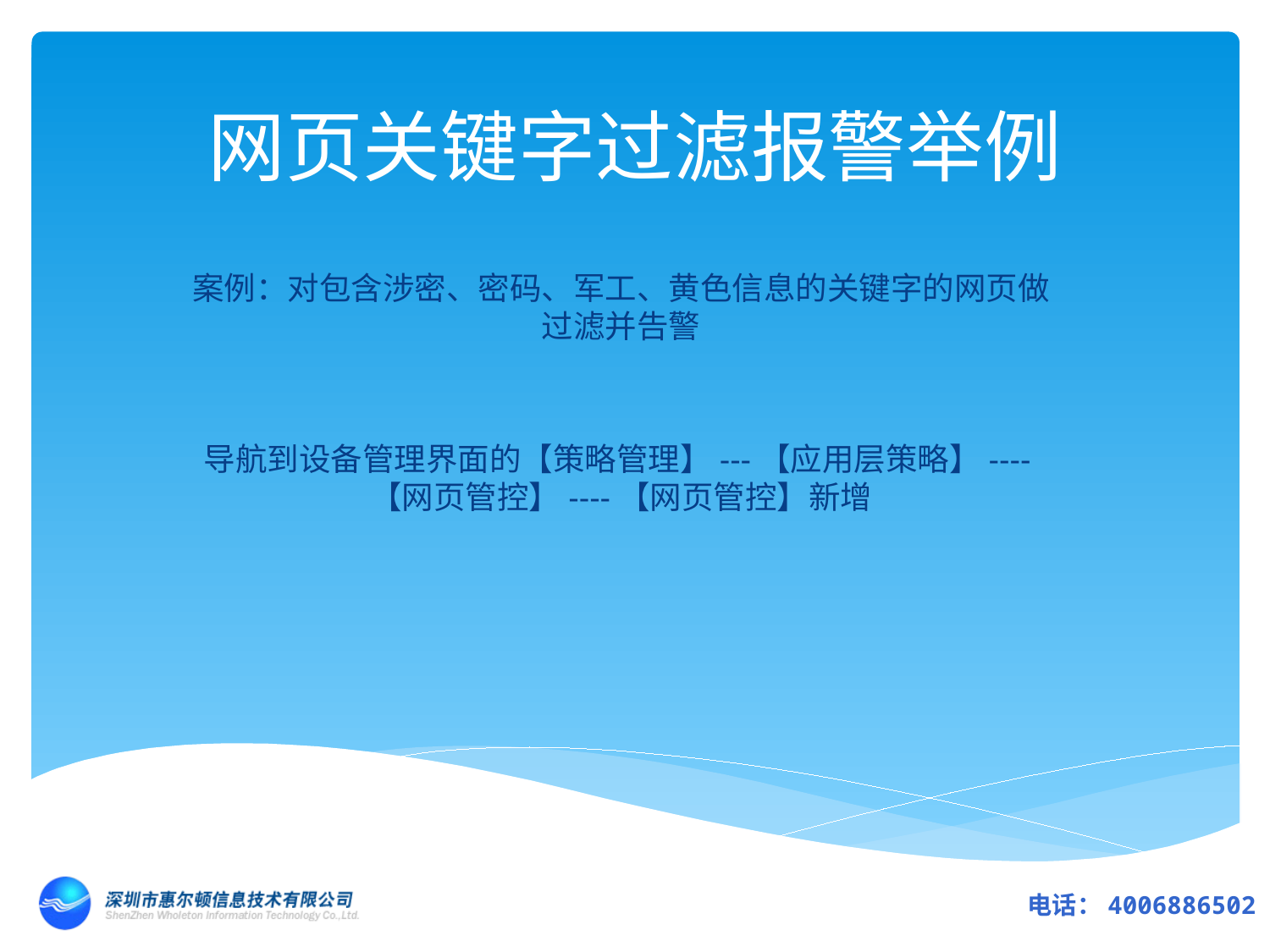

# 网页关键字过滤报警举例
案例：对包含涉密、密码、军工、黄色信息的关键字的网页做过滤并告警

导航到设备管理界面的【策略管理】---【应用层策略】----【网页管控】----【网页管控】新增